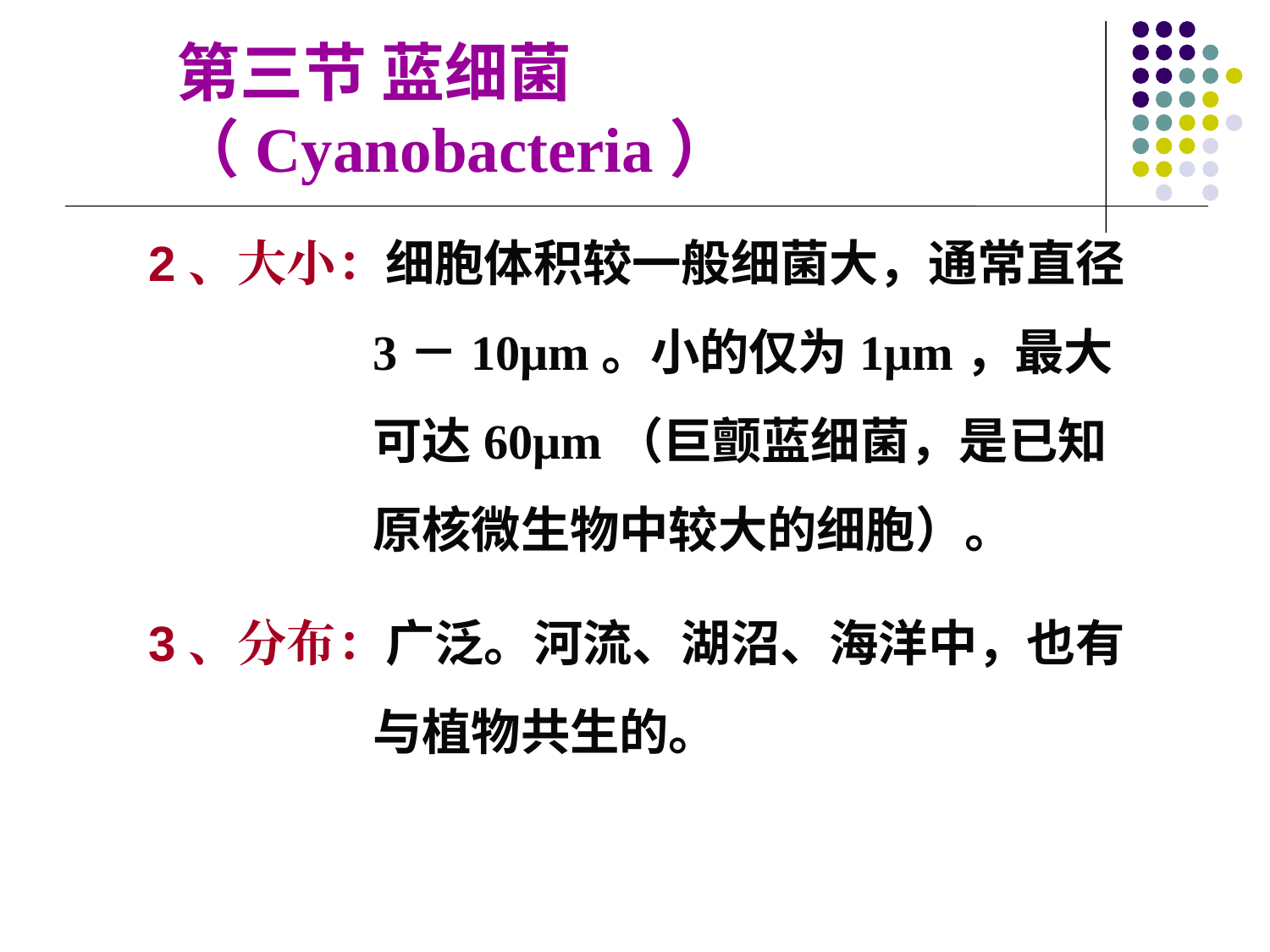

第三节 蓝细菌（Cyanobacteria）
2、大小：细胞体积较一般细菌大，通常直径3－10μm。小的仅为1μm，最大可达60μm（巨颤蓝细菌，是已知原核微生物中较大的细胞）。
3、分布：广泛。河流、湖沼、海洋中，也有与植物共生的。